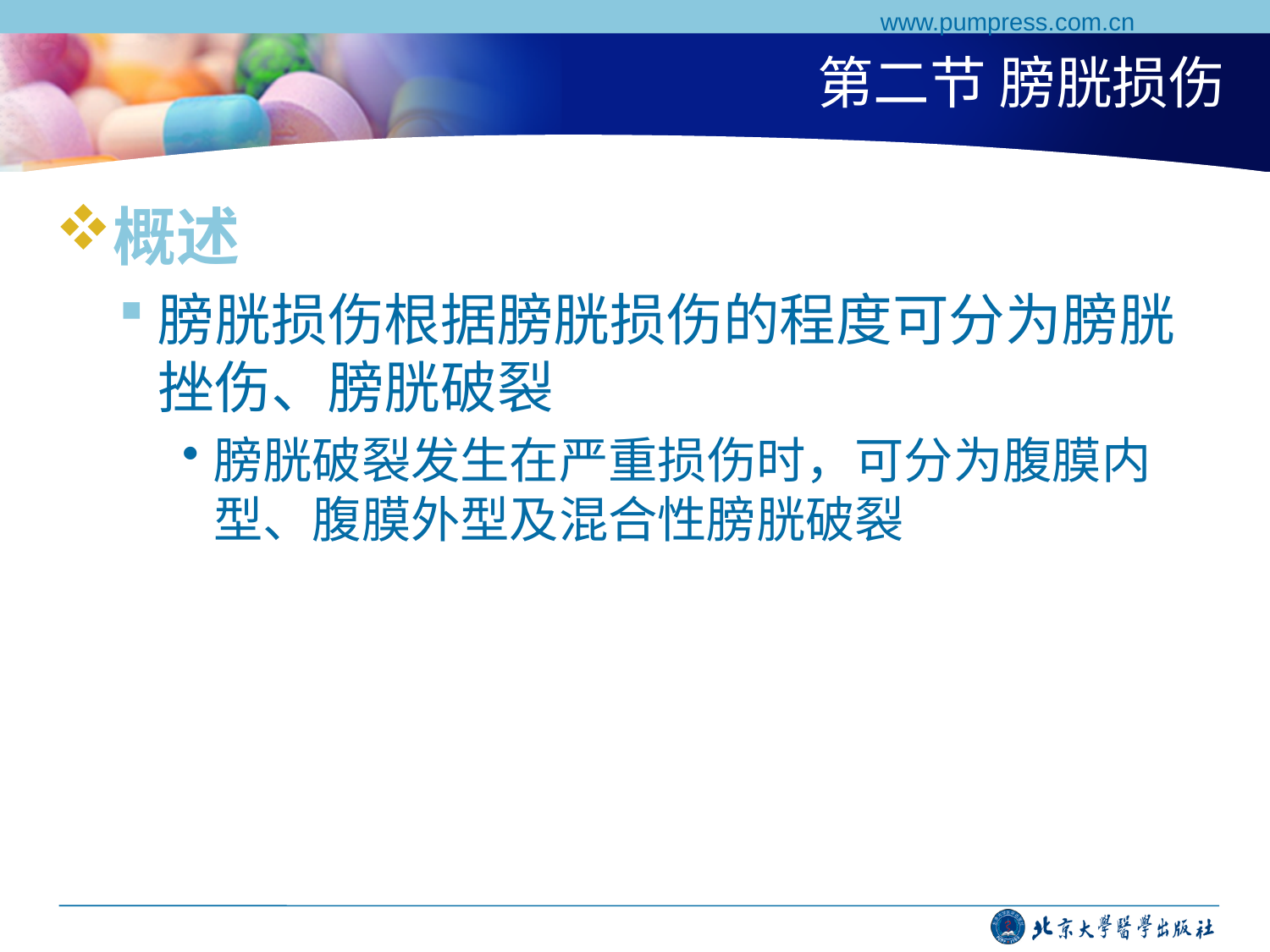

www.pumpress.com.cn
# 第二节 膀胱损伤
概述
膀胱损伤根据膀胱损伤的程度可分为膀胱挫伤、膀胱破裂
膀胱破裂发生在严重损伤时，可分为腹膜内型、腹膜外型及混合性膀胱破裂